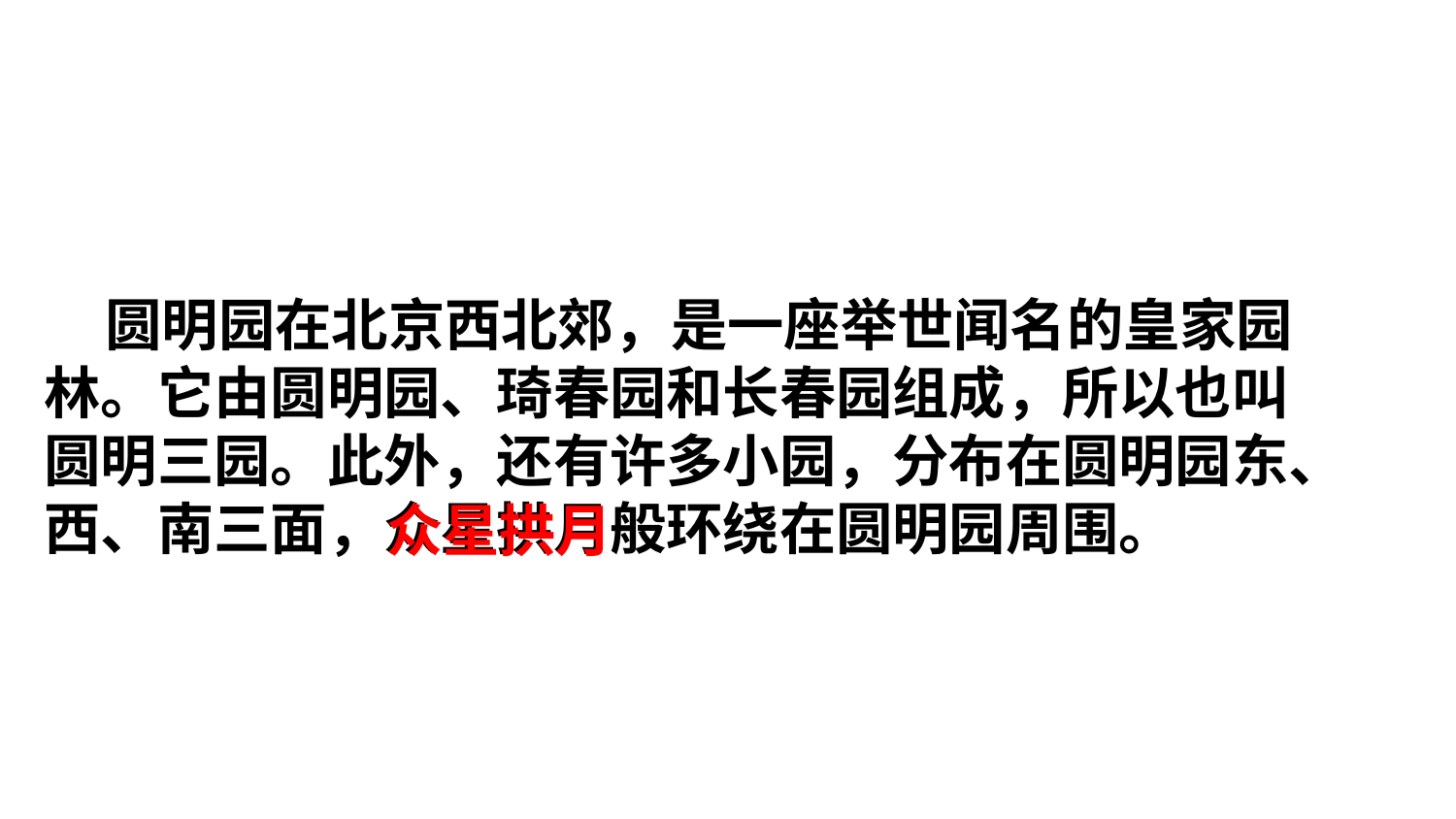

圆明园在北京西北郊，是一座举世闻名的皇家园林。它由圆明园、琦春园和长春园组成，所以也叫圆明三园。此外，还有许多小园，分布在圆明园东、西、南三面，众星拱月般环绕在圆明园周围。
众星拱月